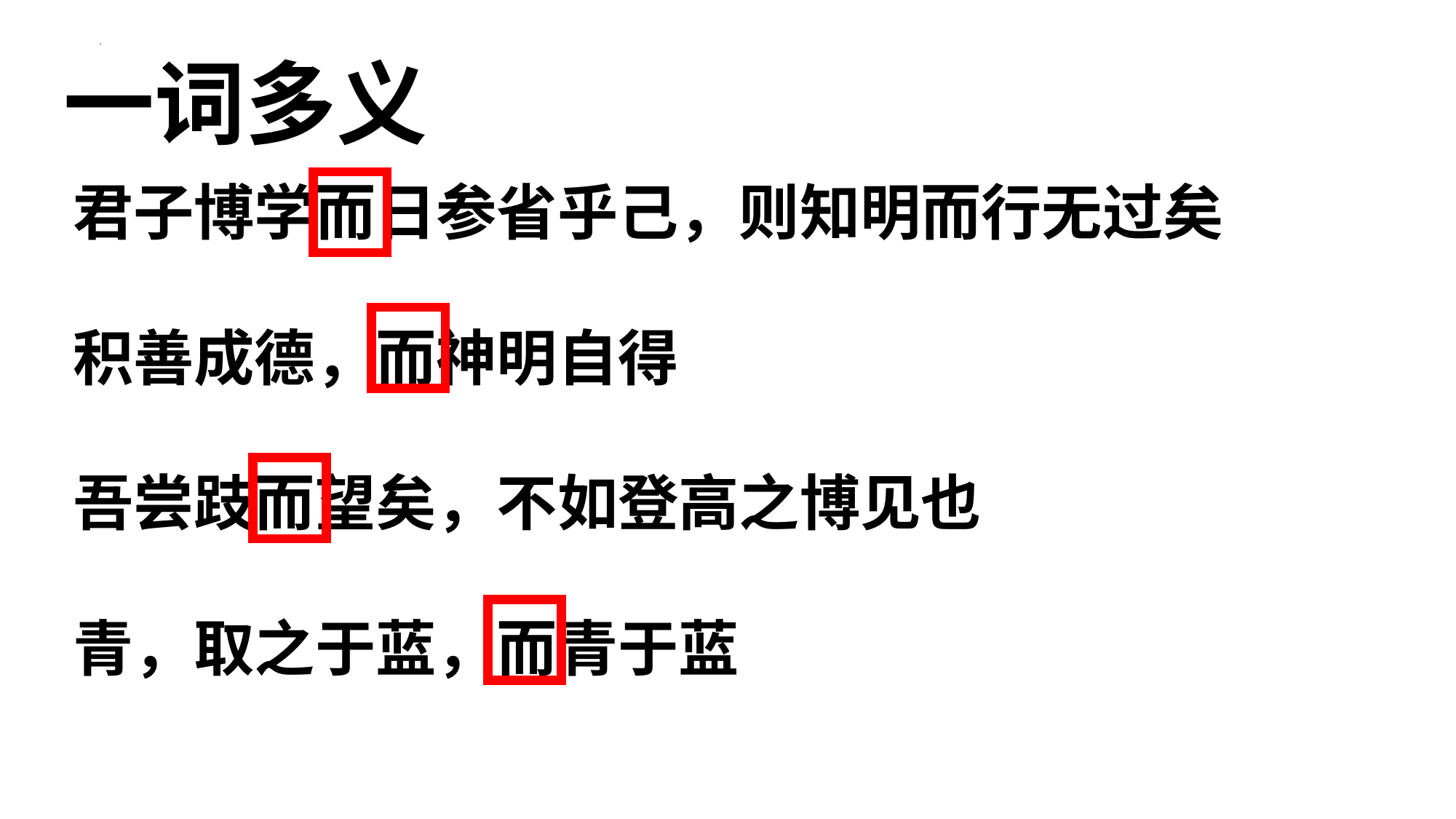

一词多义
君子博学而日参省乎己，则知明而行无过矣

积善成德，而神明自得

吾尝跂而望矣，不如登高之博见也

青，取之于蓝，而青于蓝